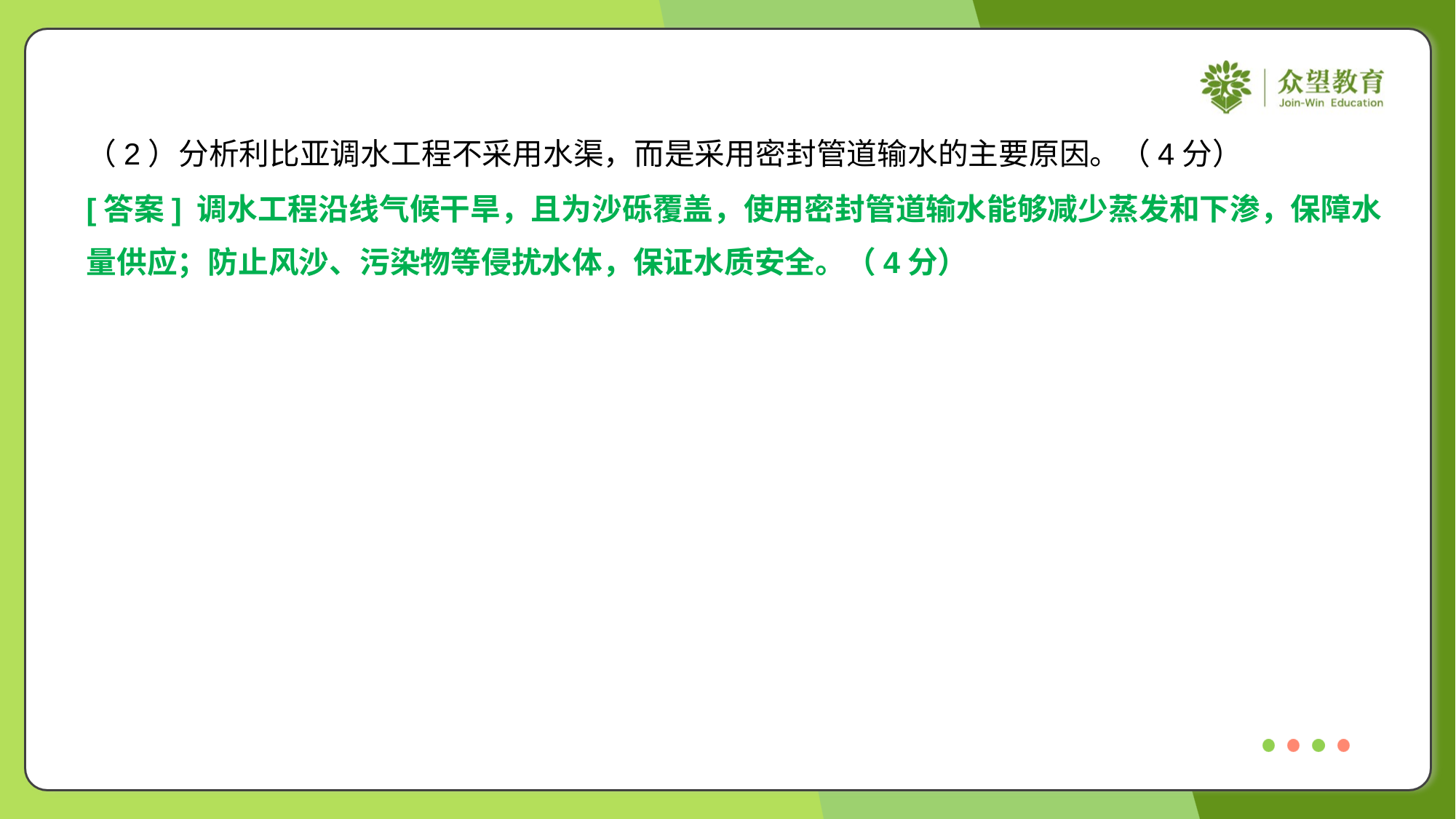

（2）分析利比亚调水工程不采用水渠，而是采用密封管道输水的主要原因。（4分）
[答案] 调水工程沿线气候干旱，且为沙砾覆盖，使用密封管道输水能够减少蒸发和下渗，保障水
量供应；防止风沙、污染物等侵扰水体，保证水质安全。（4分）